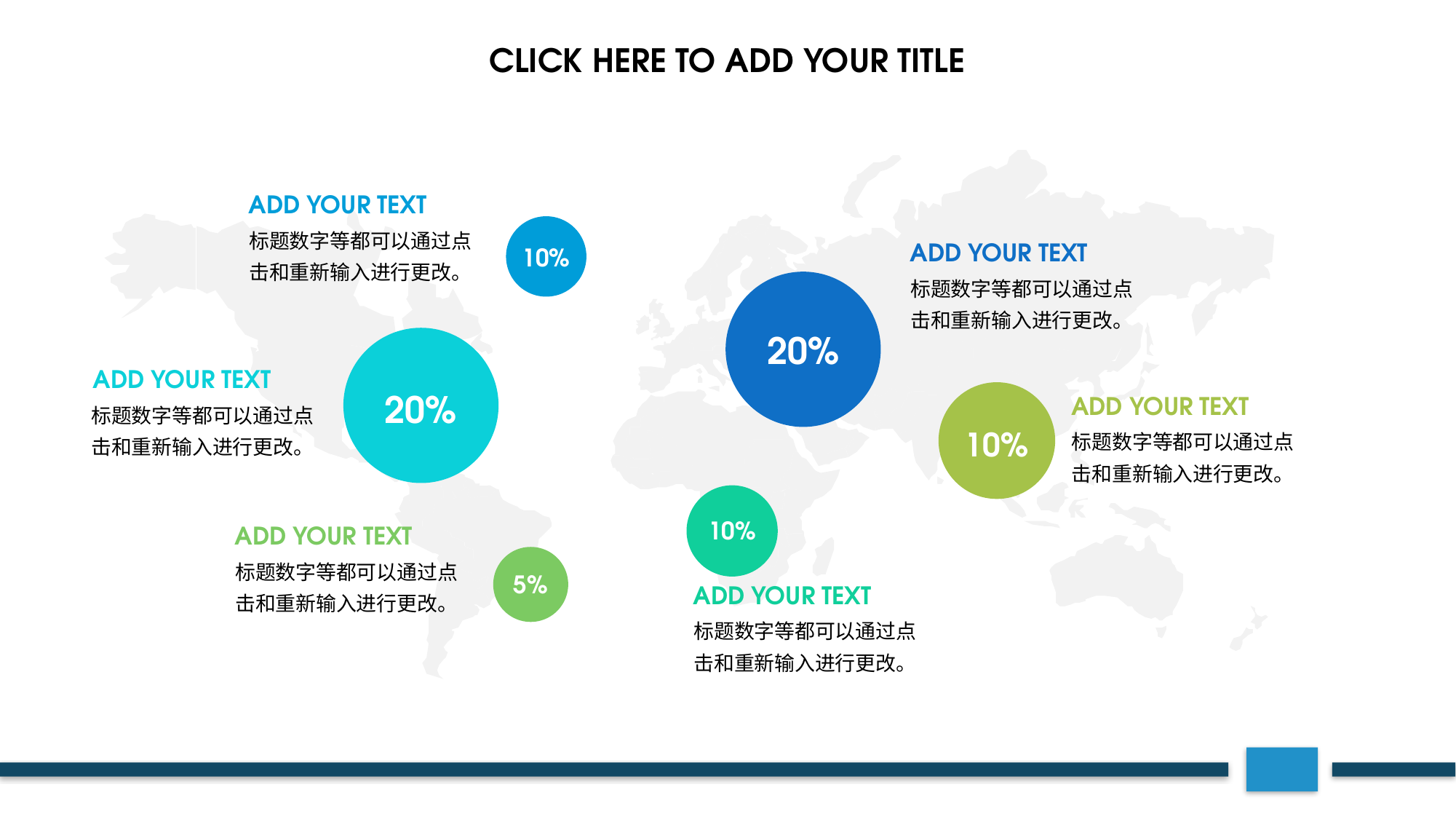

CLICK HERE TO ADD YOUR TITLE

ADD YOUR TEXT
标题数字等都可以通过点击和重新输入进行更改。

ADD YOUR TEXT
10%
标题数字等都可以通过点击和重新输入进行更改。

20%

ADD YOUR TEXT
20%
ADD YOUR TEXT

标题数字等都可以通过点击和重新输入进行更改。
10%
标题数字等都可以通过点击和重新输入进行更改。

10%
ADD YOUR TEXT
标题数字等都可以通过点击和重新输入进行更改。

5%
ADD YOUR TEXT
标题数字等都可以通过点击和重新输入进行更改。